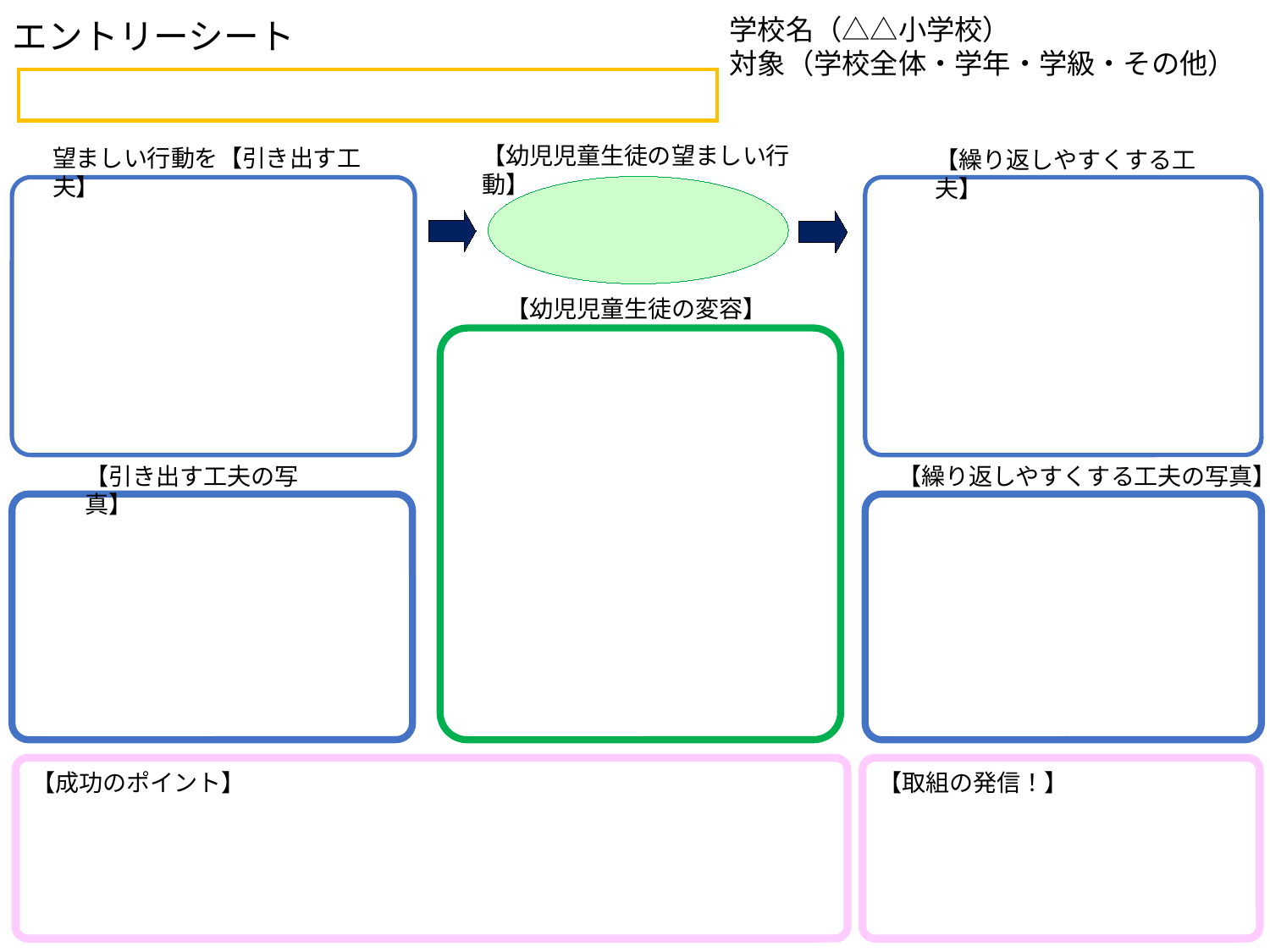

学校名（△△小学校）
対象（学校全体・学年・学級・その他）

エントリーシート

【幼児児童生徒の望ましい行動】
望ましい行動を【引き出す工夫】
【繰り返しやすくする工夫】

【幼児児童生徒の変容】

【引き出す工夫の写真】
【繰り返しやすくする工夫の写真】

【成功のポイント】
【取組の発信！】